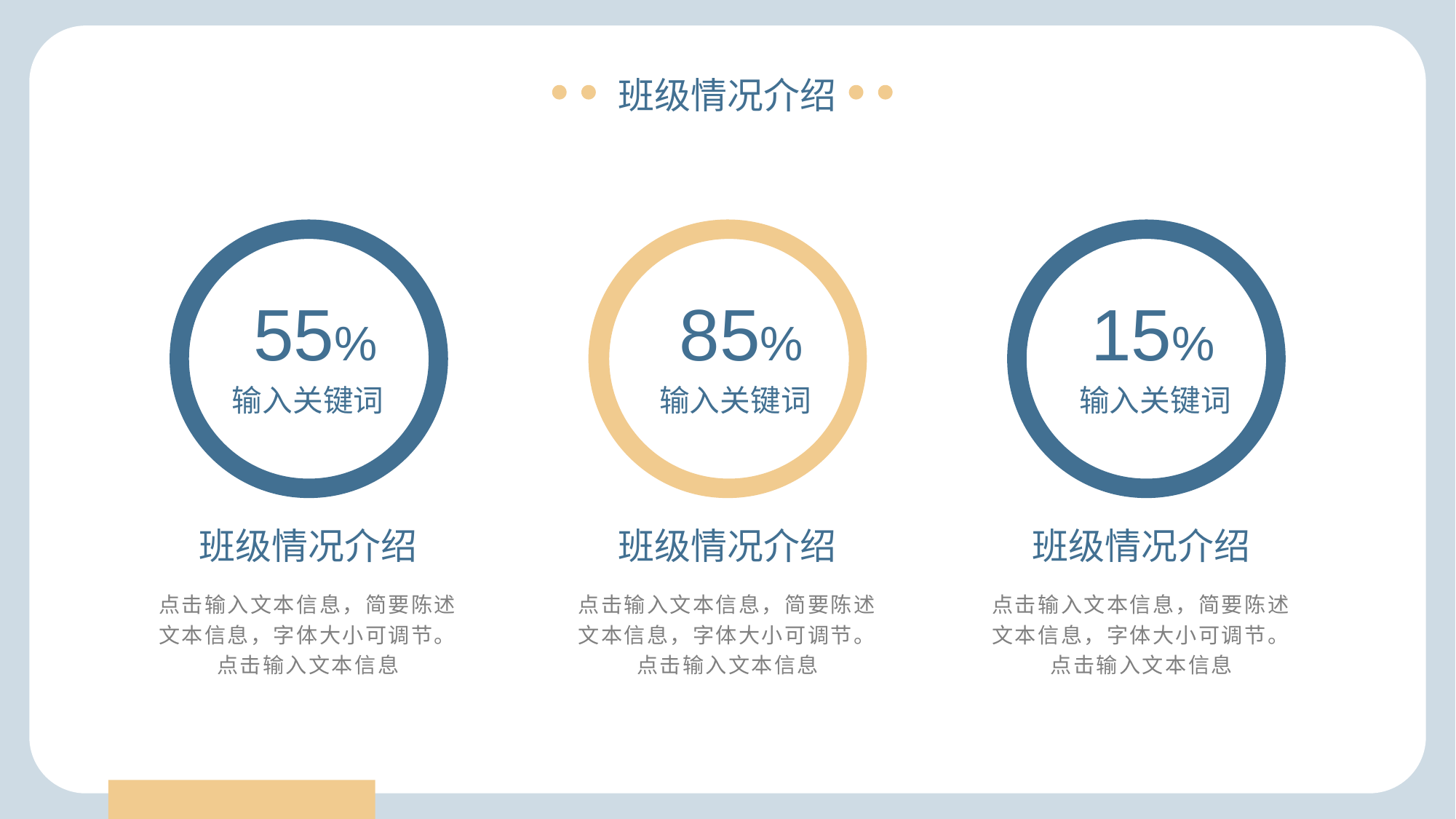

班级情况介绍

85%
15%
55%
输入关键词
输入关键词
输入关键词
班级情况介绍
班级情况介绍
班级情况介绍
点击输入文本信息，简要陈述文本信息，字体大小可调节。点击输入文本信息
点击输入文本信息，简要陈述文本信息，字体大小可调节。点击输入文本信息
点击输入文本信息，简要陈述文本信息，字体大小可调节。点击输入文本信息